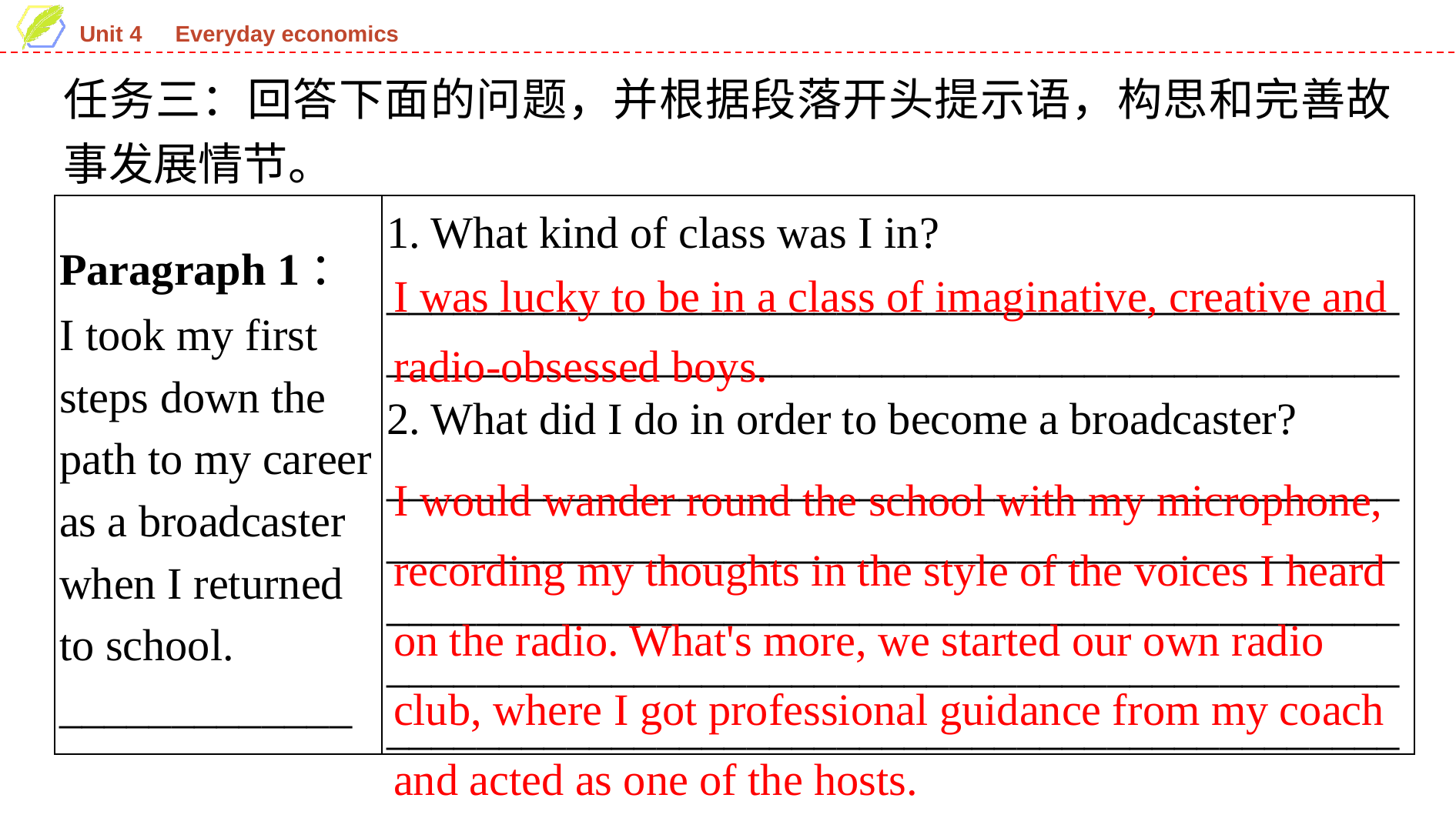

任务三：回答下面的问题，并根据段落开头提示语，构思和完善故事发展情节。
| Paragraph 1： I took my first steps down the path to my career as a broadcaster when I returned to school. \_\_\_\_\_\_\_\_\_\_\_\_\_ | 1. What kind of class was I in? \_\_\_\_\_\_\_\_\_\_\_\_\_\_\_\_\_\_\_\_\_\_\_\_\_\_\_\_\_\_\_\_\_\_\_\_\_\_\_\_\_\_\_\_\_\_\_\_\_\_\_\_\_\_\_\_\_\_\_\_\_\_\_\_\_\_\_\_\_\_\_\_\_\_\_\_\_\_\_\_\_\_\_\_\_\_\_\_\_\_ 2. What did I do in order to become a broadcaster? \_\_\_\_\_\_\_\_\_\_\_\_\_\_\_\_\_\_\_\_\_\_\_\_\_\_\_\_\_\_\_\_\_\_\_\_\_\_\_\_\_\_\_\_\_\_\_\_\_\_\_\_\_\_\_\_\_\_\_\_\_\_\_\_\_\_\_\_\_\_\_\_\_\_\_\_\_\_\_\_\_\_\_\_\_\_\_\_\_\_\_\_\_\_\_\_\_\_\_\_\_\_\_\_\_\_\_\_\_\_\_\_\_\_\_\_\_\_\_\_\_\_\_\_\_\_\_\_\_\_\_\_\_\_\_\_\_\_\_\_\_\_\_\_\_\_\_\_\_\_\_\_\_\_\_\_\_\_\_\_\_\_\_\_\_\_\_\_\_\_\_\_\_\_\_\_\_\_\_\_\_\_\_\_\_\_\_\_\_\_\_\_\_\_\_\_\_\_\_\_\_\_\_\_\_\_\_\_\_\_\_\_\_\_\_\_\_\_\_\_\_\_\_\_\_ |
| --- | --- |
I was lucky to be in a class of imaginative, creative and radio-obsessed boys.
I would wander round the school with my microphone, recording my thoughts in the style of the voices I heard on the radio. What's more, we started our own radio club, where I got professional guidance from my coach and acted as one of the hosts.